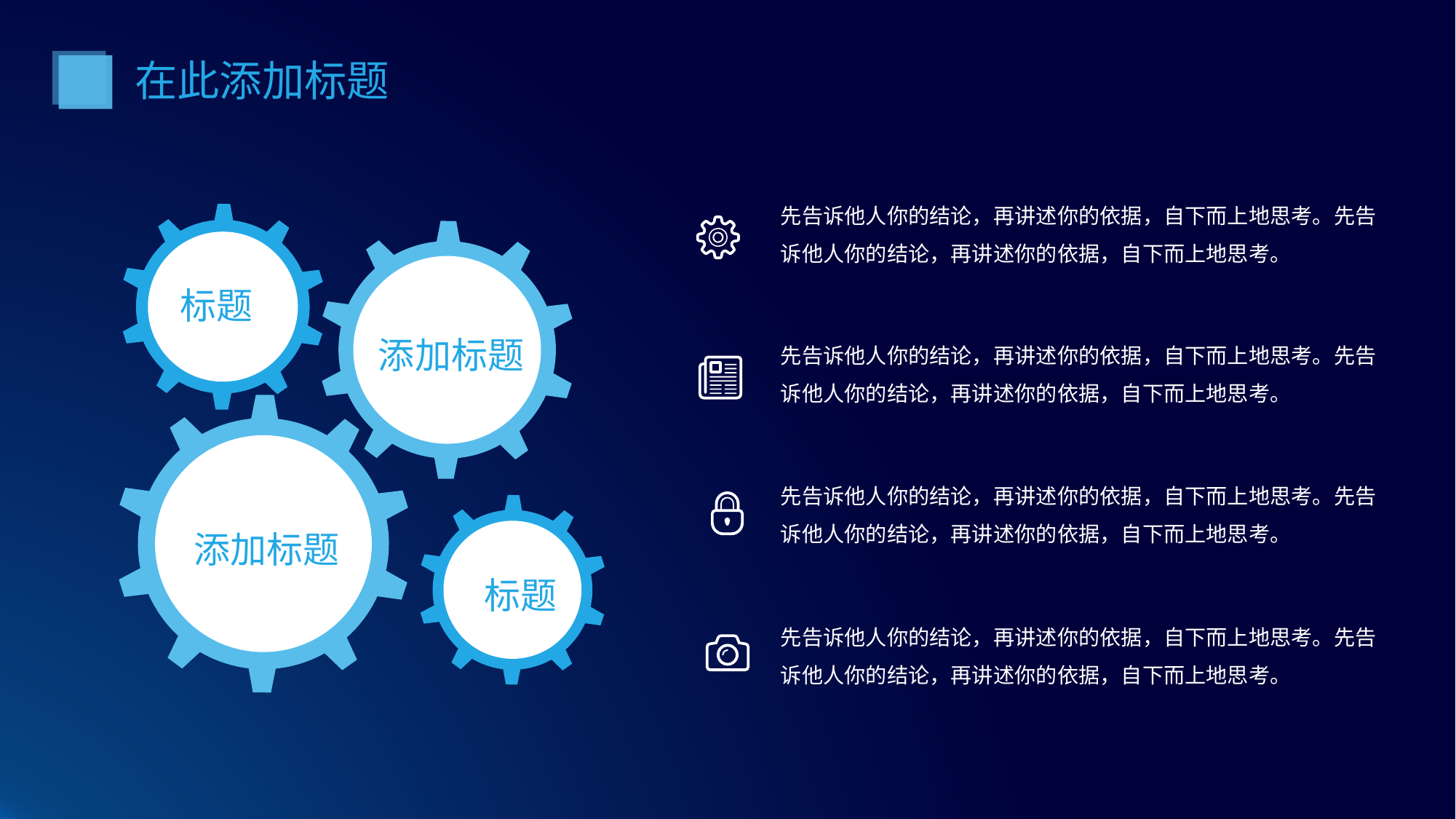

在此添加标题

先告诉他人你的结论，再讲述你的依据，自下而上地思考。先告诉他人你的结论，再讲述你的依据，自下而上地思考。

标题
先告诉他人你的结论，再讲述你的依据，自下而上地思考。先告诉他人你的结论，再讲述你的依据，自下而上地思考。
添加标题

先告诉他人你的结论，再讲述你的依据，自下而上地思考。先告诉他人你的结论，再讲述你的依据，自下而上地思考。

添加标题
标题
先告诉他人你的结论，再讲述你的依据，自下而上地思考。先告诉他人你的结论，再讲述你的依据，自下而上地思考。